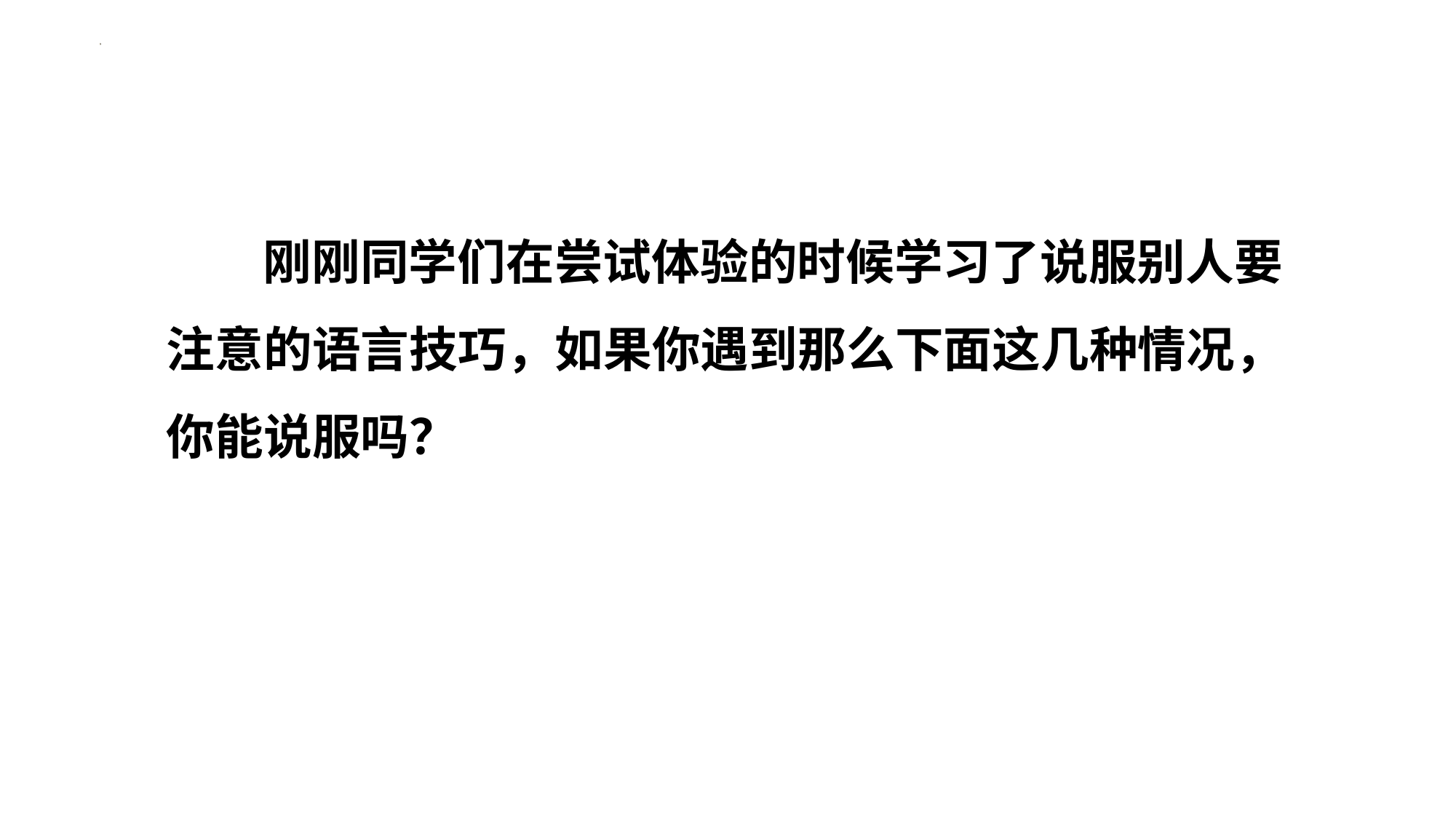

刚刚同学们在尝试体验的时候学习了说服别人要注意的语言技巧，如果你遇到那么下面这几种情况，你能说服吗？